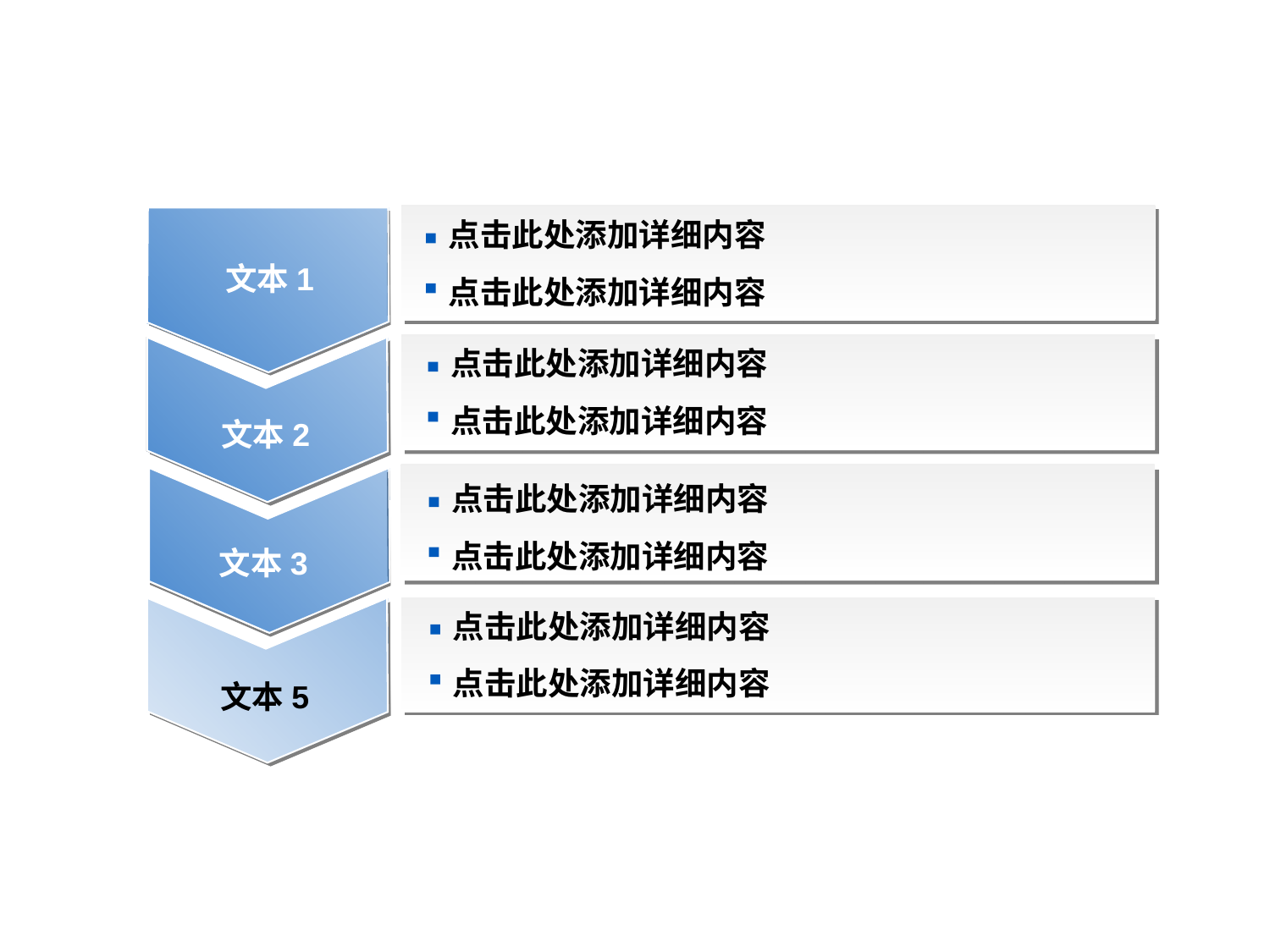

点击此处添加详细内容
点击此处添加详细内容

文本1
点击此处添加详细内容
点击此处添加详细内容

文本2
点击此处添加详细内容
点击此处添加详细内容

文本3
点击此处添加详细内容
点击此处添加详细内容

文本5